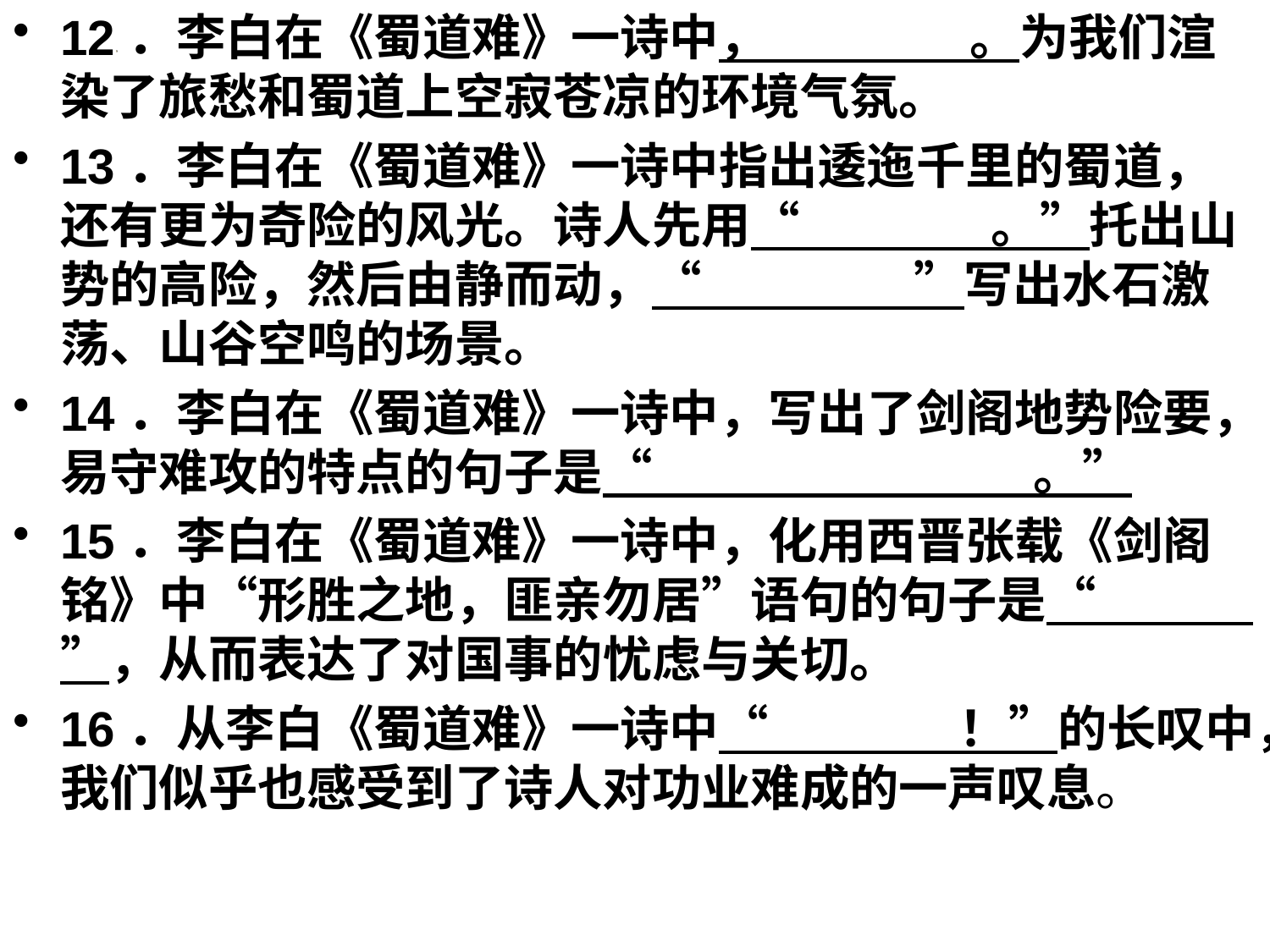

12．李白在《蜀道难》一诗中，                  。为我们渲染了旅愁和蜀道上空寂苍凉的环境气氛。
13．李白在《蜀道难》一诗中指出逶迤千里的蜀道，还有更为奇险的风光。诗人先用“                 。”托出山势的高险，然后由静而动，“                   ”写出水石激荡、山谷空鸣的场景。
14．李白在《蜀道难》一诗中，写出了剑阁地势险要，易守难攻的特点的句子是“                                  。”
15．李白在《蜀道难》一诗中，化用西晋张载《剑阁铭》中“形胜之地，匪亲勿居”语句的句子是“               ”，从而表达了对国事的忧虑与关切。
16．从李白《蜀道难》一诗中“                 ！”的长叹中，我们似乎也感受到了诗人对功业难成的一声叹息。
#